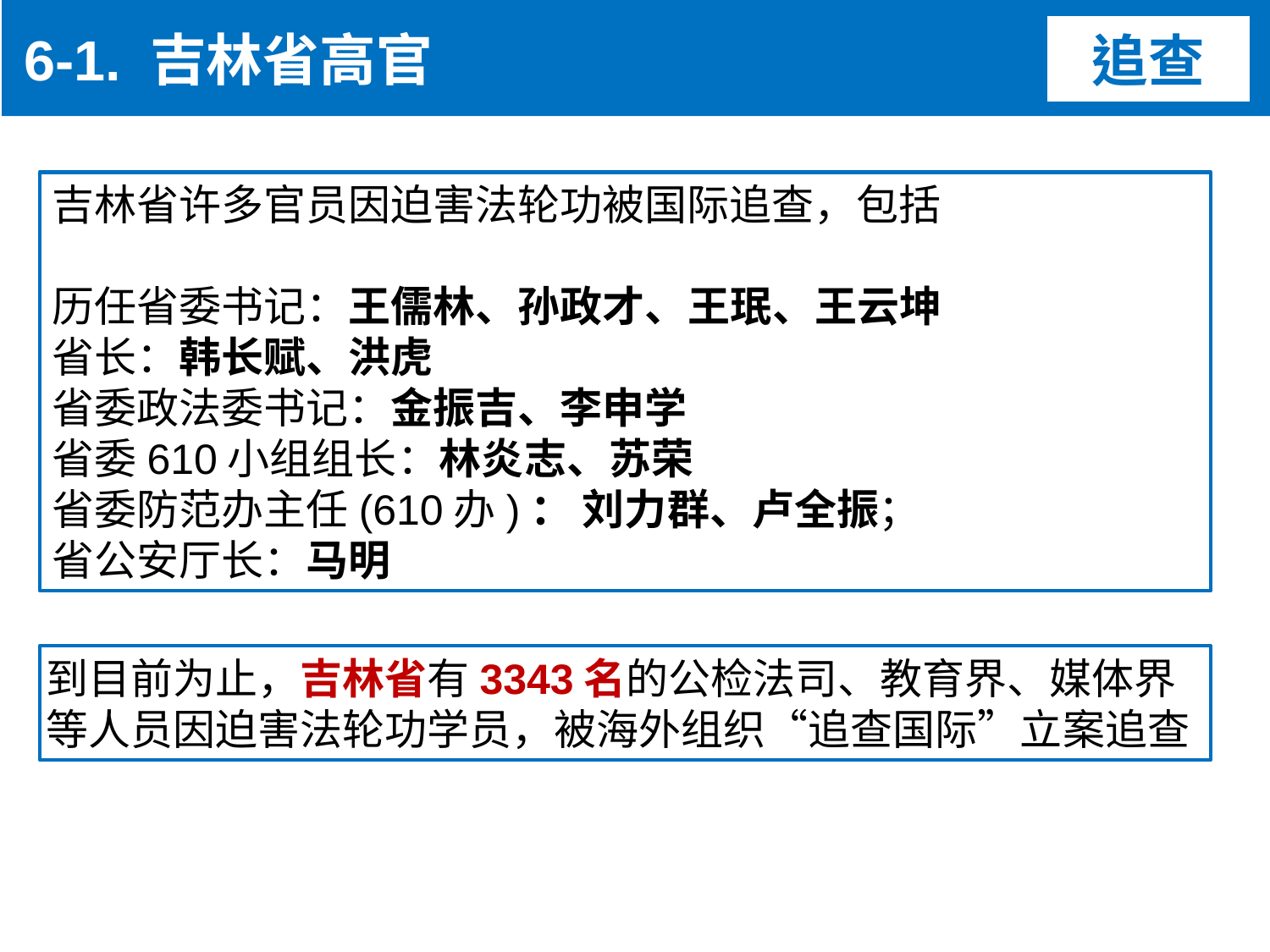

6-1. 吉林省高官

追查
吉林省许多官员因迫害法轮功被国际追查，包括

历任省委书记：王儒林、孙政才、王珉、王云坤
省长：韩长赋、洪虎
省委政法委书记：金振吉、李申学
省委610小组组长：林炎志、苏荣
省委防范办主任(610办)： 刘力群、卢全振；
省公安厅长：马明
到目前为止，吉林省有3343名的公检法司、教育界、媒体界
等人员因迫害法轮功学员，被海外组织“追查国际”立案追查